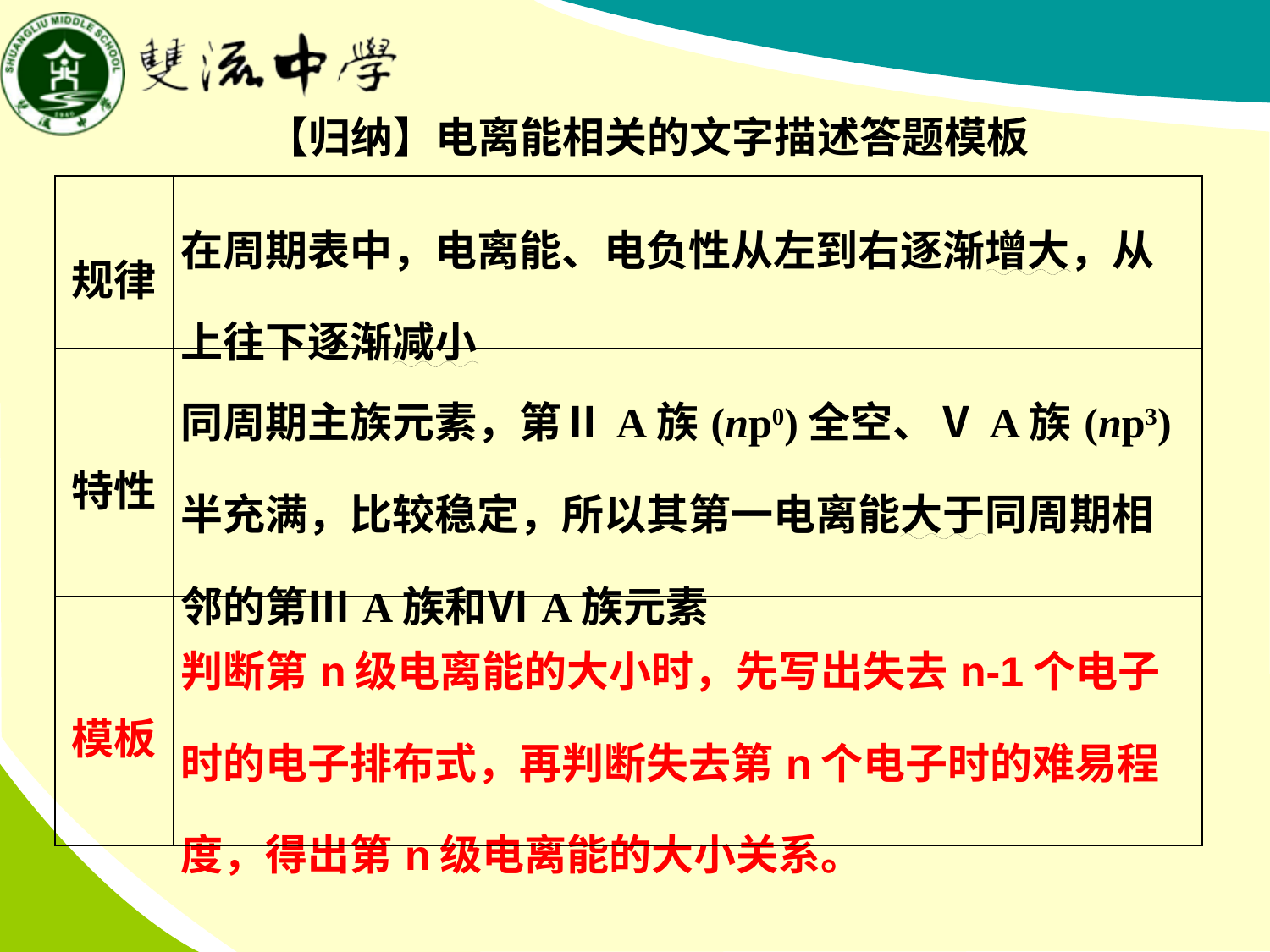

【归纳】电离能相关的文字描述答题模板
| 规律 | 在周期表中，电离能、电负性从左到右逐渐增大，从上往下逐渐减小 |
| --- | --- |
| 特性 | 同周期主族元素，第ⅡA族(np0)全空、ⅤA族(np3)半充满，比较稳定，所以其第一电离能大于同周期相邻的第ⅢA族和ⅥA族元素 |
| 模板 | 判断第n级电离能的大小时，先写出失去n-1个电子时的电子排布式，再判断失去第n个电子时的难易程度，得出第n级电离能的大小关系。 |